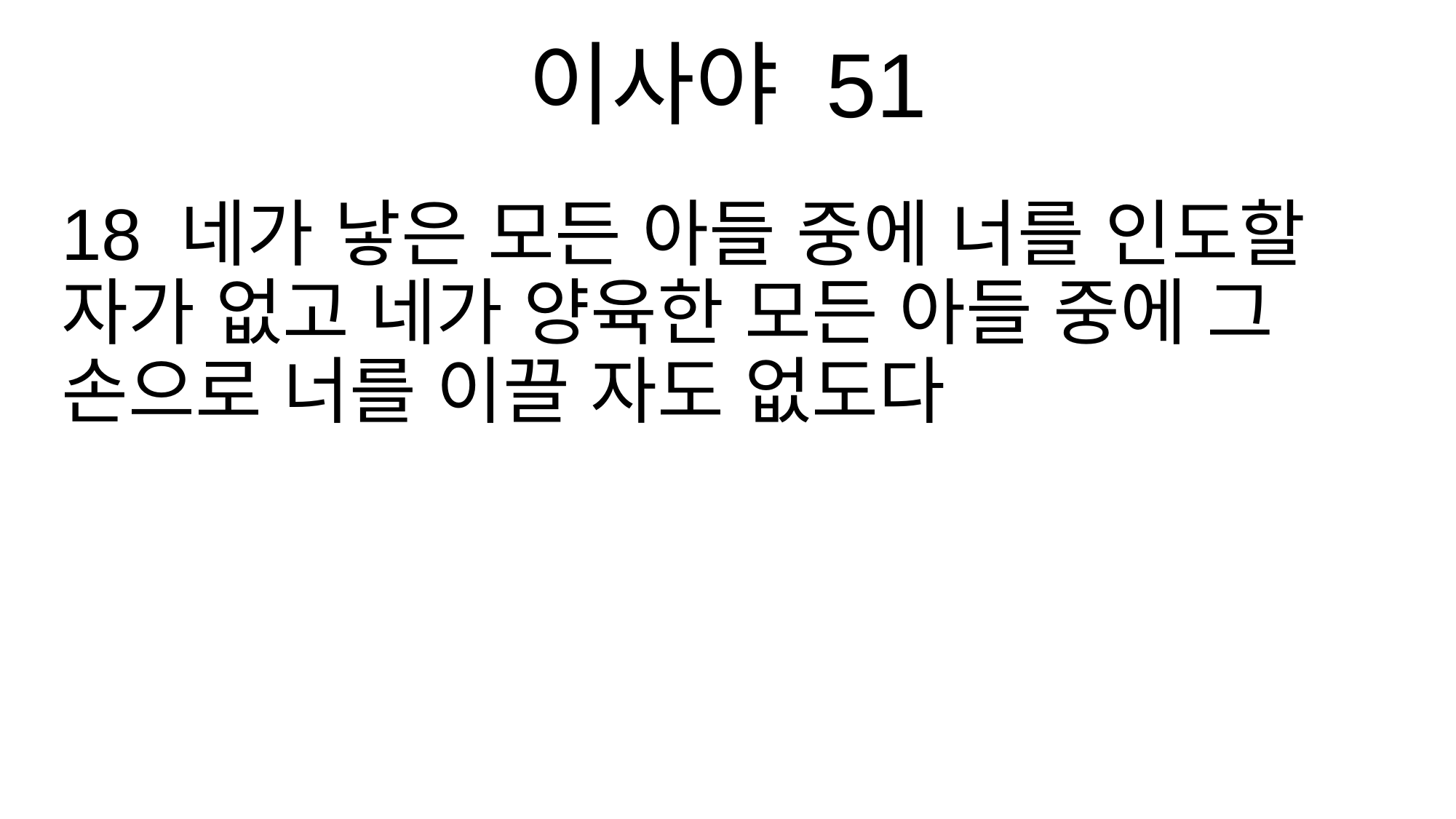

이사야 51
18 네가 낳은 모든 아들 중에 너를 인도할 자가 없고 네가 양육한 모든 아들 중에 그 손으로 너를 이끌 자도 없도다